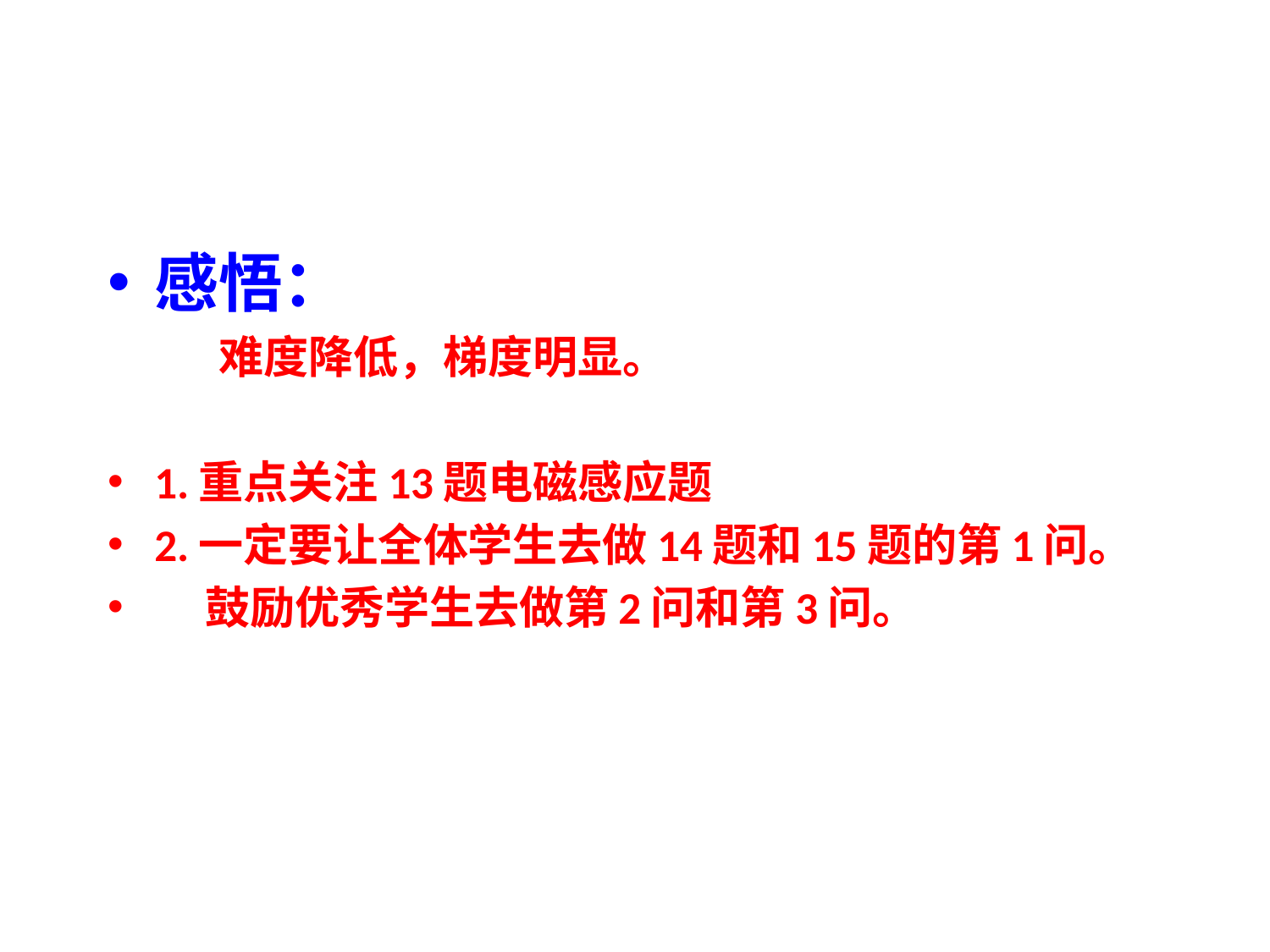

#
感悟：
          难度降低，梯度明显。

1.重点关注13题电磁感应题
2.一定要让全体学生去做14题和15题的第1问。
    鼓励优秀学生去做第2问和第3问。